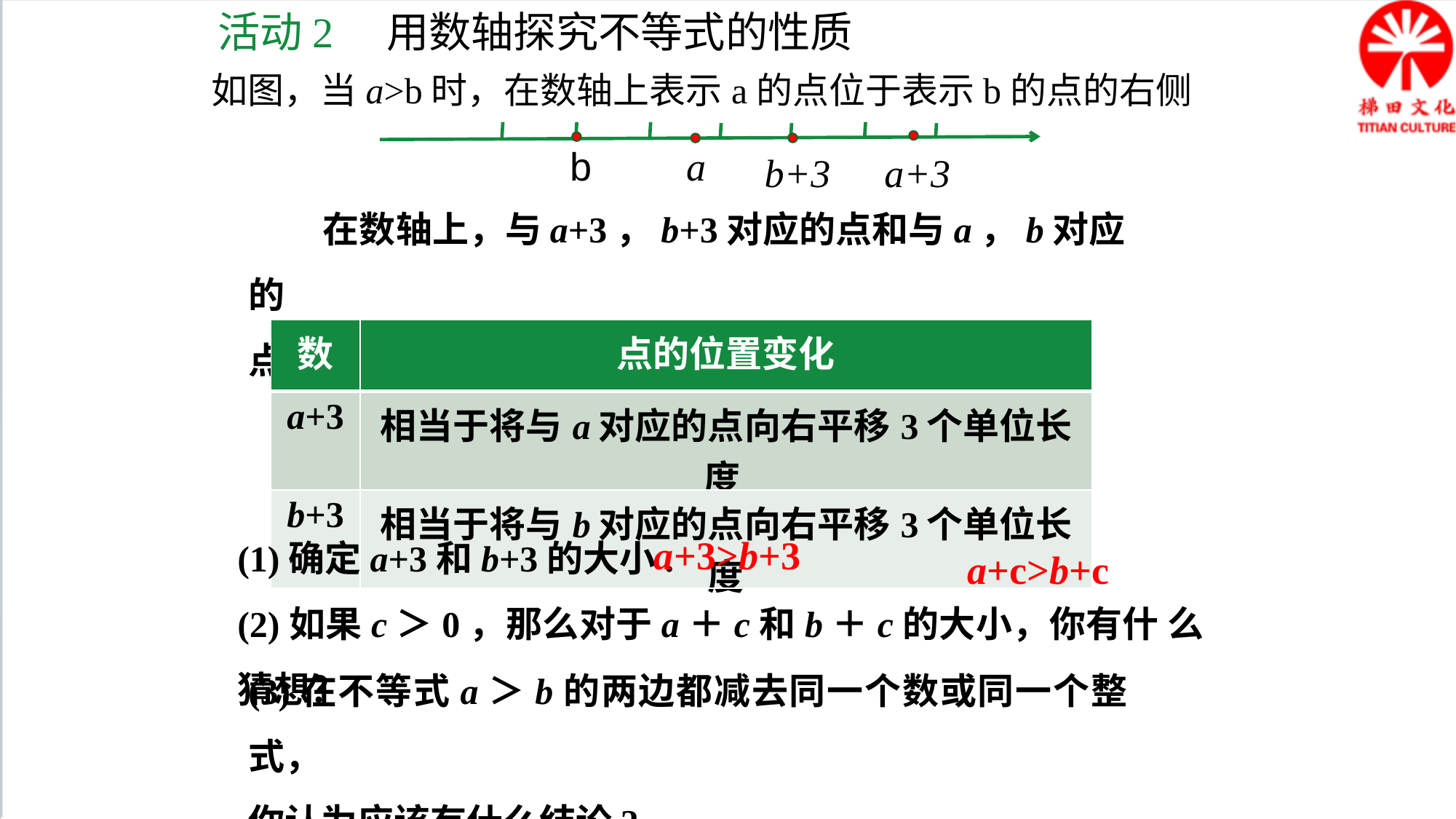

活动2    用数轴探究不等式的性质
 如图，当a>b时，在数轴上表示a的点位于表示b的点的右侧

b
a
a+3
b+3
        在数轴上，与a+3，b+3对应的点和与a，b对应的
点之间具有如下的位置关系：
| 数 | 点的位置变化 |
| --- | --- |
| a+3 | 相当于将与a对应的点向右平移3个单位长度 |
| b+3 | 相当于将与b对应的点向右平移3个单位长度 |
(1)确定a+3和b+3的大小.
(2)如果c＞0，那么对于a＋c和b＋c的大小，你有什 么猜想？
a+3>b+3
a+c>b+c
(3)在不等式a＞b的两边都减去同一个数或同一个整式，
你认为应该有什么结论?